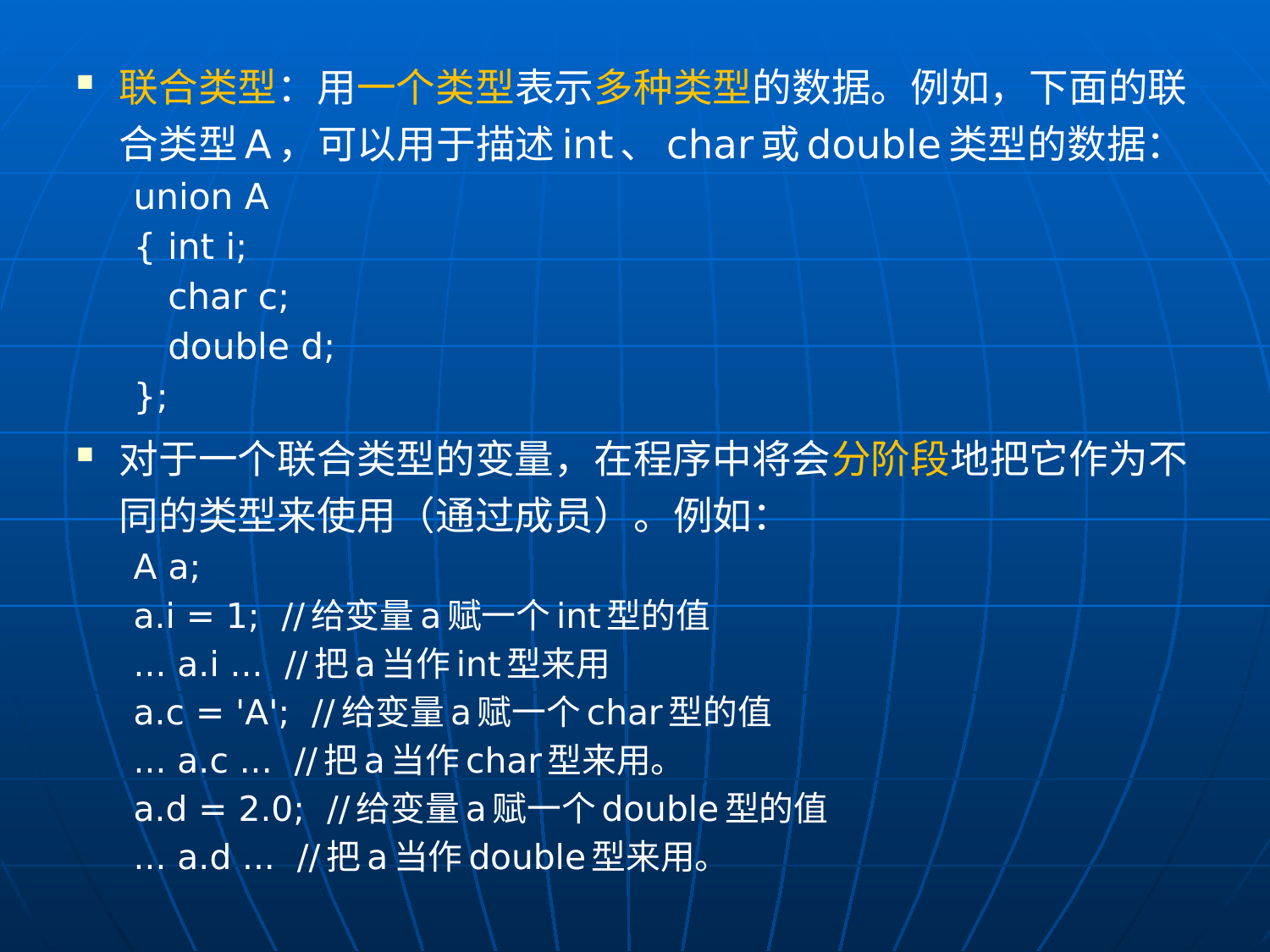

联合类型：用一个类型表示多种类型的数据。例如，下面的联合类型A，可以用于描述int、char或double类型的数据：
union A
{ int i;
   char c;
   double d;
};
对于一个联合类型的变量，在程序中将会分阶段地把它作为不同的类型来使用（通过成员）。例如：
A a;
a.i = 1;  //给变量a赋一个int型的值
... a.i ...  //把a当作int型来用
a.c = 'A';  //给变量a赋一个char型的值
... a.c ...  //把a当作char型来用。
a.d = 2.0;  //给变量a赋一个double型的值
... a.d ...  //把a当作double型来用。